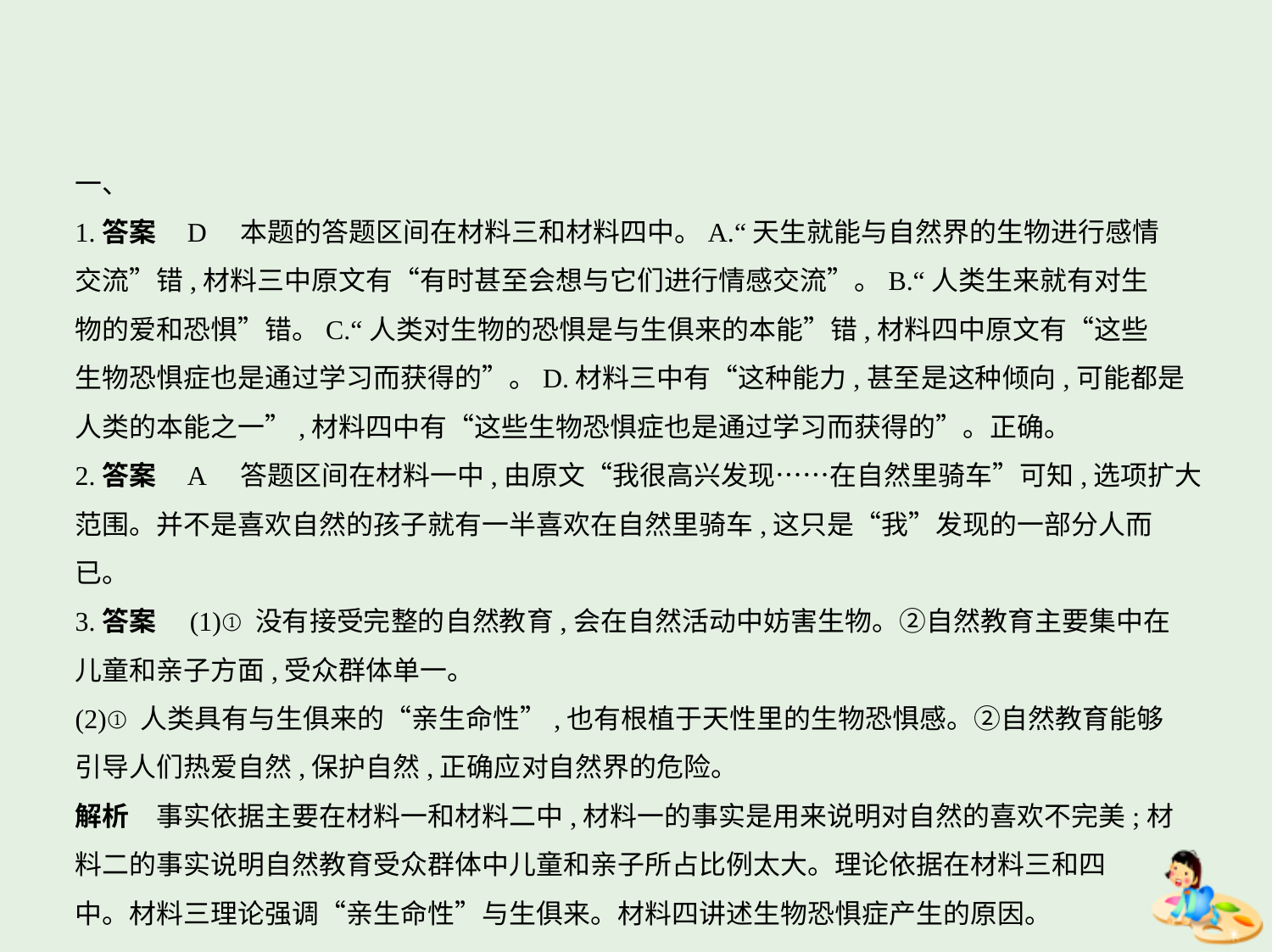

一、
1.答案    D　本题的答题区间在材料三和材料四中。A.“天生就能与自然界的生物进行感情
交流”错,材料三中原文有“有时甚至会想与它们进行情感交流”。B.“人类生来就有对生
物的爱和恐惧”错。C.“人类对生物的恐惧是与生俱来的本能”错,材料四中原文有“这些
生物恐惧症也是通过学习而获得的”。D.材料三中有“这种能力,甚至是这种倾向,可能都是
人类的本能之一”,材料四中有“这些生物恐惧症也是通过学习而获得的”。正确。
2.答案    A　答题区间在材料一中,由原文“我很高兴发现……在自然里骑车”可知,选项扩大范围。并不是喜欢自然的孩子就有一半喜欢在自然里骑车,这只是“我”发现的一部分人而已。
3.答案　(1)①没有接受完整的自然教育,会在自然活动中妨害生物。②自然教育主要集中在
儿童和亲子方面,受众群体单一。
(2)①人类具有与生俱来的“亲生命性”,也有根植于天性里的生物恐惧感。②自然教育能够
引导人们热爱自然,保护自然,正确应对自然界的危险。
解析　事实依据主要在材料一和材料二中,材料一的事实是用来说明对自然的喜欢不完美;材
料二的事实说明自然教育受众群体中儿童和亲子所占比例太大。理论依据在材料三和四
中。材料三理论强调“亲生命性”与生俱来。材料四讲述生物恐惧症产生的原因。